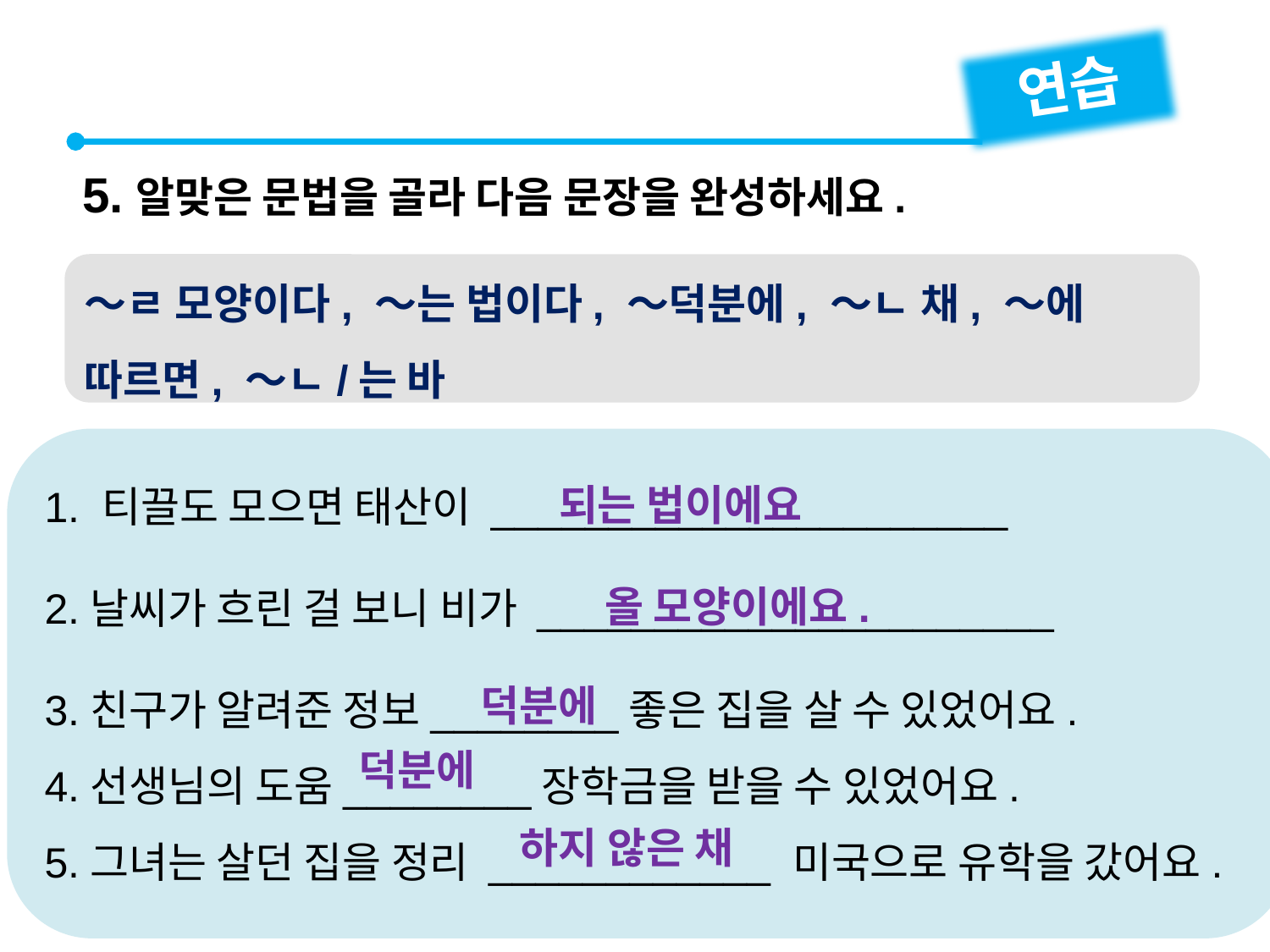

연습
5.알맞은 문법을 골라 다음 문장을 완성하세요.
～ㄹ 모양이다, ～는 법이다, ～덕분에, ～ㄴ 채, ～에 따르면, ～ㄴ/는 바
1. 티끌도 모으면 태산이 ______________________

2.날씨가 흐린 걸 보니 비가 ______________________

3.친구가 알려준 정보________좋은 집을 살 수 있었어요.
4.선생님의 도움________장학금을 받을 수 있었어요.
5.그녀는 살던 집을 정리 ____________ 미국으로 유학을 갔어요.
되는 법이에요
올 모양이에요.
덕분에
덕분에
하지 않은 채